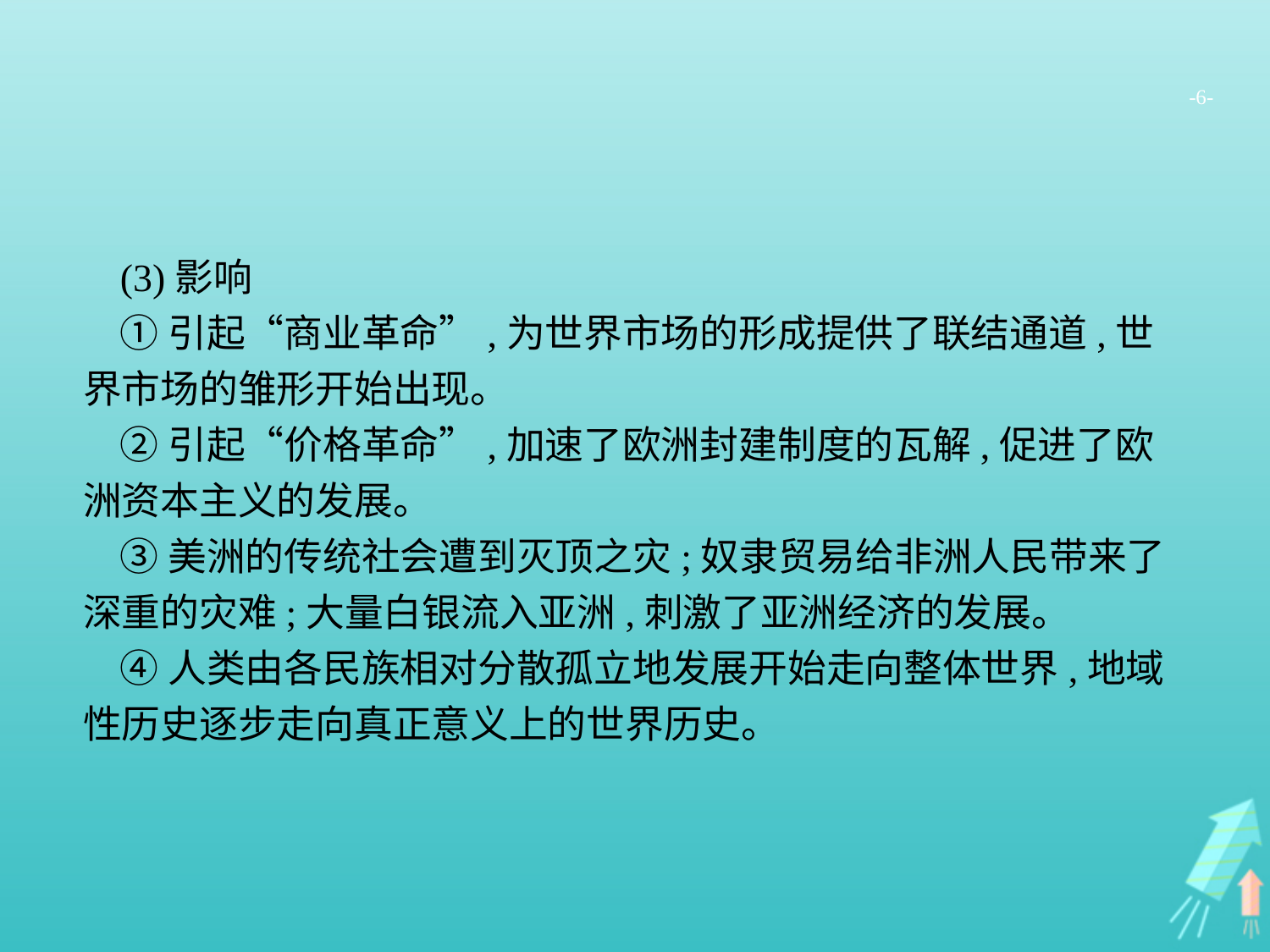

-6-
(3)影响
①引起“商业革命”,为世界市场的形成提供了联结通道,世界市场的雏形开始出现。
②引起“价格革命”,加速了欧洲封建制度的瓦解,促进了欧洲资本主义的发展。
③美洲的传统社会遭到灭顶之灾;奴隶贸易给非洲人民带来了深重的灾难;大量白银流入亚洲,刺激了亚洲经济的发展。
④人类由各民族相对分散孤立地发展开始走向整体世界,地域性历史逐步走向真正意义上的世界历史。